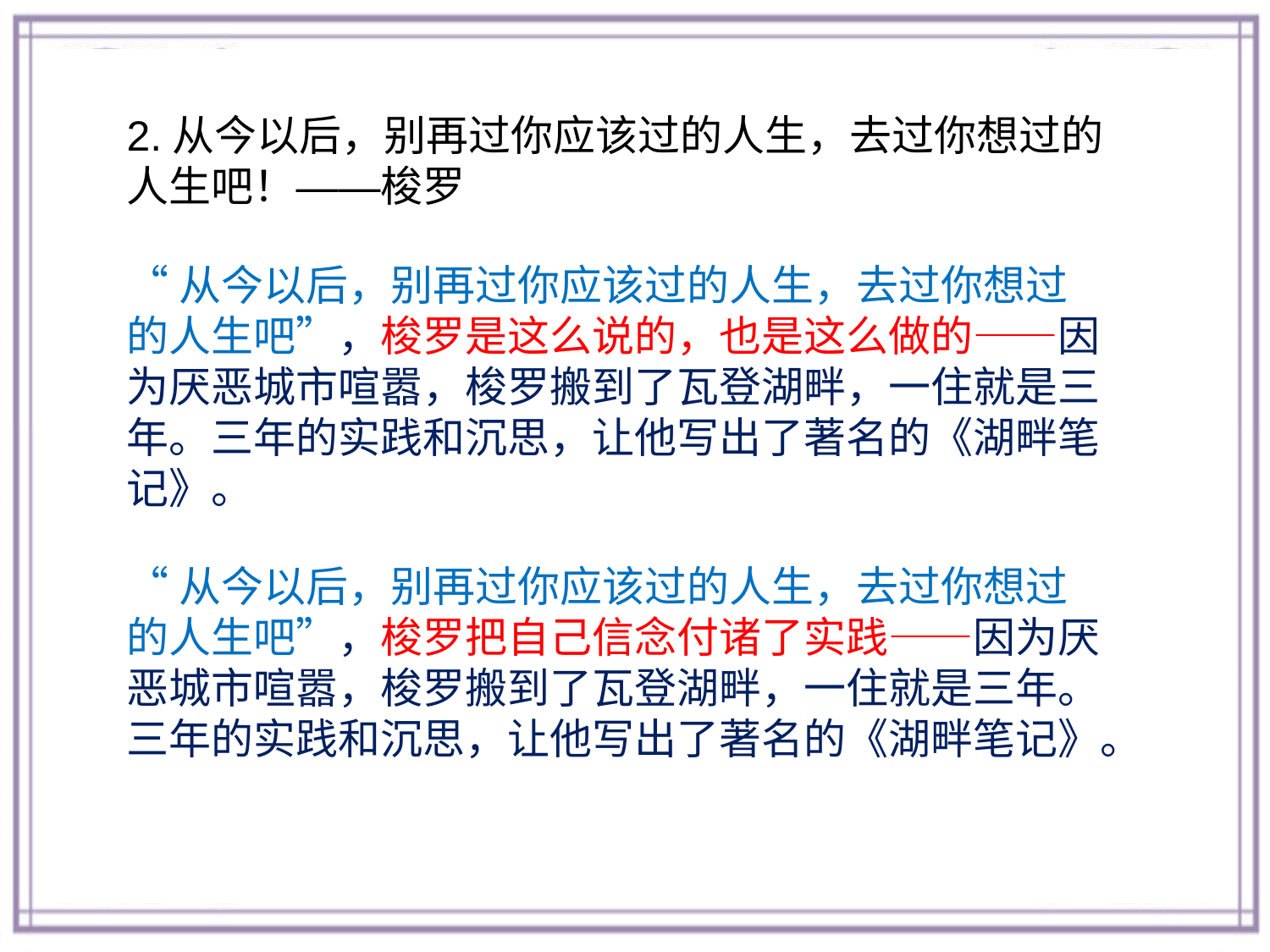

2.从今以后，别再过你应该过的人生，去过你想过的人生吧！——梭罗
“从今以后，别再过你应该过的人生，去过你想过的人生吧”，梭罗是这么说的，也是这么做的——因为厌恶城市喧嚣，梭罗搬到了瓦登湖畔，一住就是三年。三年的实践和沉思，让他写出了著名的《湖畔笔记》。
“从今以后，别再过你应该过的人生，去过你想过的人生吧”，梭罗把自己信念付诸了实践——因为厌恶城市喧嚣，梭罗搬到了瓦登湖畔，一住就是三年。三年的实践和沉思，让他写出了著名的《湖畔笔记》。